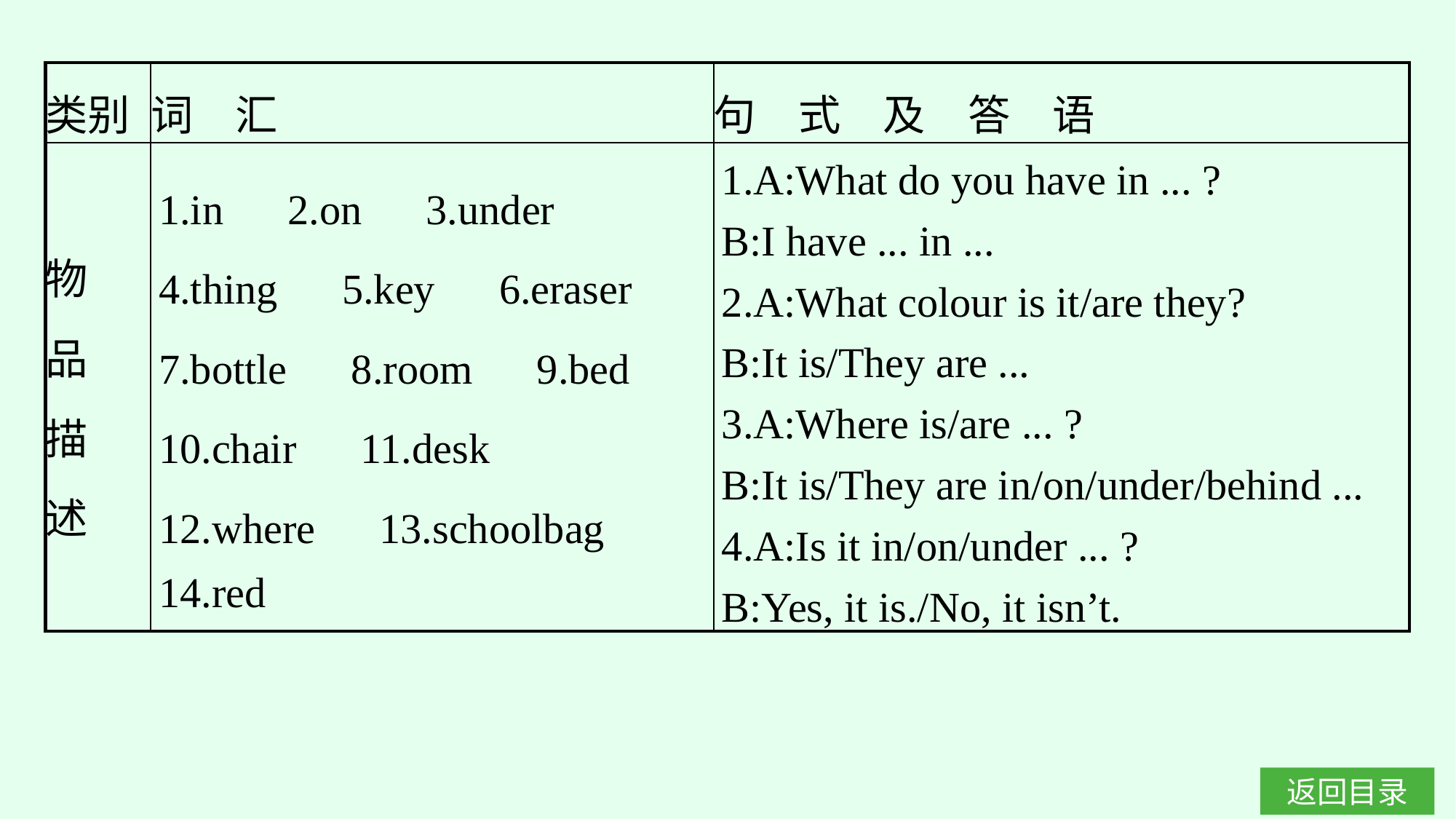

| 类别 | 词　汇 | 句　式　及　答　语 |
| --- | --- | --- |
| 物 品 描 述 | 1.in　2.on　3.under　4.thing　5.key　6.eraser 7.bottle　8.room　9.bed 10.chair　11.desk 12.where　13.schoolbag 14.red | 1.A:What do you have in ... ? B:I have ... in ... 2.A:What colour is it/are they? B:It is/They are ... 3.A:Where is/are ... ? B:It is/They are in/on/under/behind ... 4.A:Is it in/on/under ... ? B:Yes, it is./No, it isn’t. |